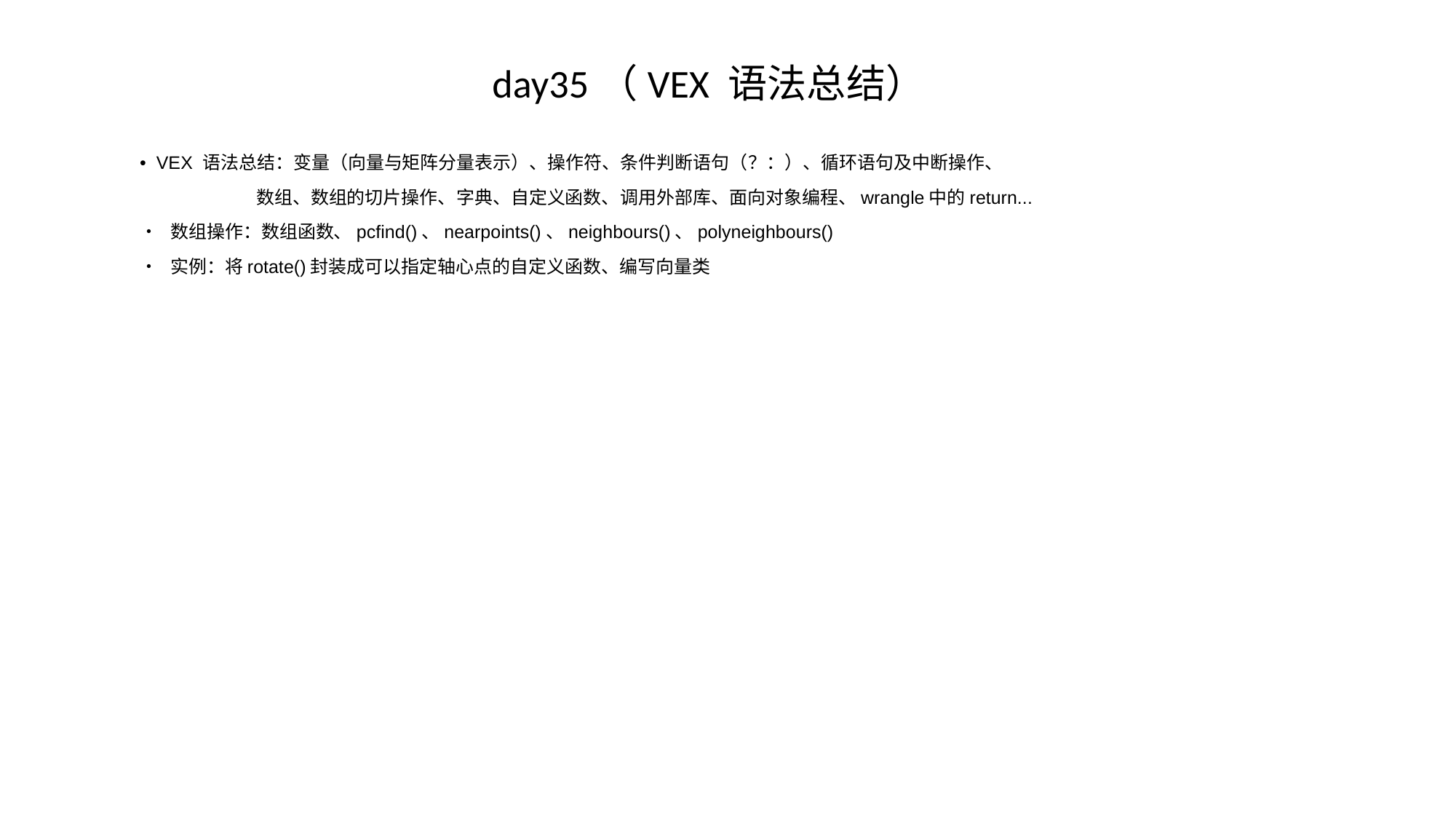

# day35（VEX 语法总结）
•  VEX 语法总结：变量（向量与矩阵分量表示）、操作符、条件判断语句（？：）、循环语句及中断操作、
                            数组、数组的切片操作、字典、自定义函数、调用外部库、面向对象编程、wrangle中的return...
•  数组操作：数组函数、pcfind()、nearpoints()、neighbours()、polyneighbours()
•  实例：将rotate()封装成可以指定轴心点的自定义函数、编写向量类